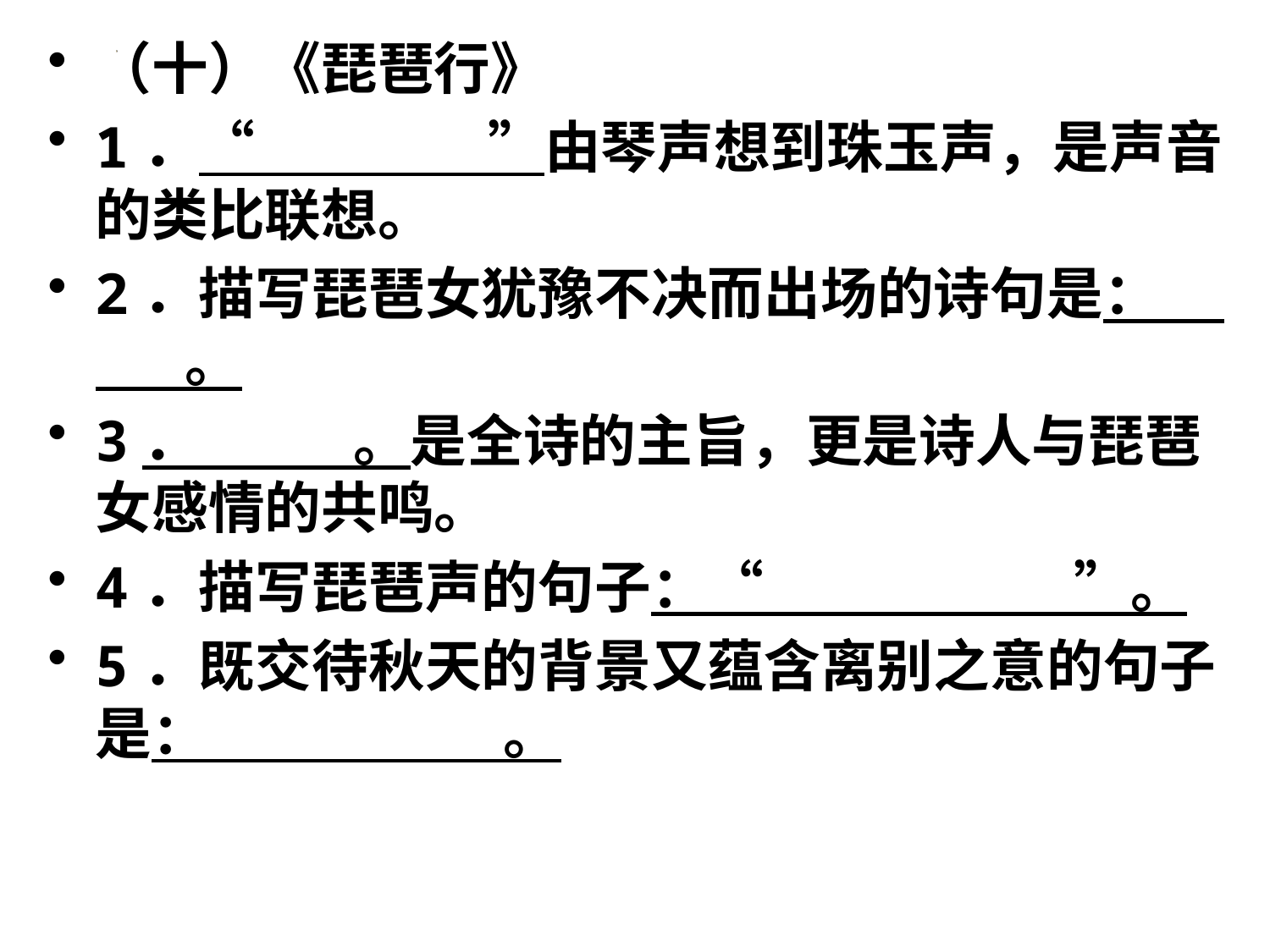

（十）《琵琶行》
1．“                  ”由琴声想到珠玉声，是声音的类比联想。
2．描写琵琶女犹豫不决而出场的诗句是：             。
3．            。是全诗的主旨，更是诗人与琵琶女感情的共鸣。
4．描写琵琶声的句子：“                        ”。
5．既交待秋天的背景又蕴含离别之意的句子是：                       。
#